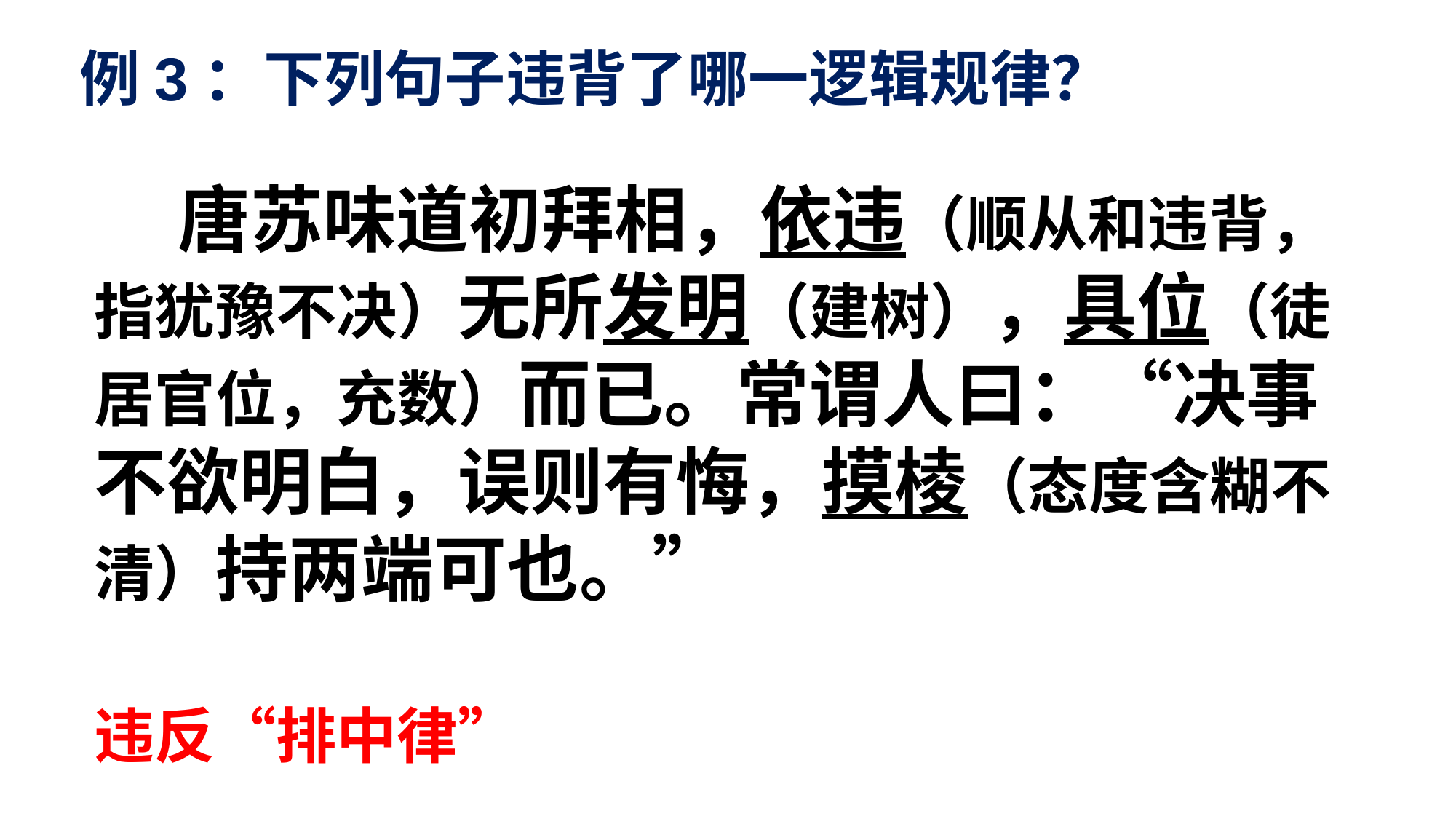

例3：下列句子违背了哪一逻辑规律？
    唐苏味道初拜相，依违（顺从和违背，指犹豫不决）无所发明（建树），具位（徒居官位，充数）而已。常谓人曰：“决事不欲明白，误则有悔，摸棱（态度含糊不清）持两端可也。”

违反“排中律”